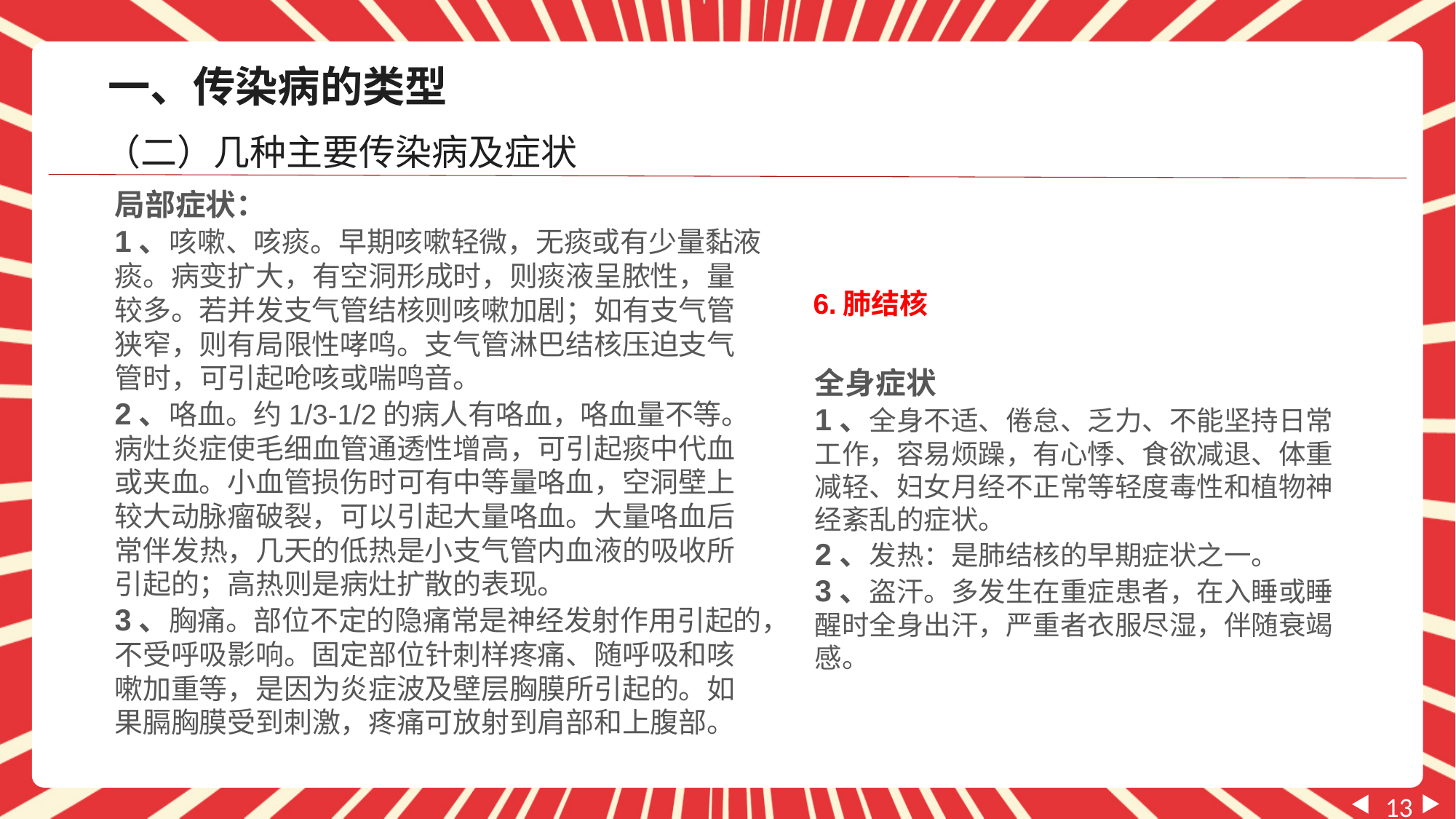

一、传染病的类型
（二）几种主要传染病及症状
局部症状：
1、咳嗽、咳痰。早期咳嗽轻微，无痰或有少量黏液痰。病变扩大，有空洞形成时，则痰液呈脓性，量较多。若并发支气管结核则咳嗽加剧；如有支气管狭窄，则有局限性哮鸣。支气管淋巴结核压迫支气管时，可引起呛咳或喘鸣音。
2、咯血。约1/3-1/2的病人有咯血，咯血量不等。病灶炎症使毛细血管通透性增高，可引起痰中代血或夹血。小血管损伤时可有中等量咯血，空洞壁上较大动脉瘤破裂，可以引起大量咯血。大量咯血后常伴发热，几天的低热是小支气管内血液的吸收所引起的；高热则是病灶扩散的表现。
3、胸痛。部位不定的隐痛常是神经发射作用引起的，不受呼吸影响。固定部位针刺样疼痛、随呼吸和咳嗽加重等，是因为炎症波及壁层胸膜所引起的。如果膈胸膜受到刺激，疼痛可放射到肩部和上腹部。
6.肺结核

全身症状
1、全身不适、倦怠、乏力、不能坚持日常工作，容易烦躁，有心悸、食欲减退、体重减轻、妇女月经不正常等轻度毒性和植物神经紊乱的症状。
2、发热：是肺结核的早期症状之一。
3、盗汗。多发生在重症患者，在入睡或睡醒时全身出汗，严重者衣服尽湿，伴随衰竭感。